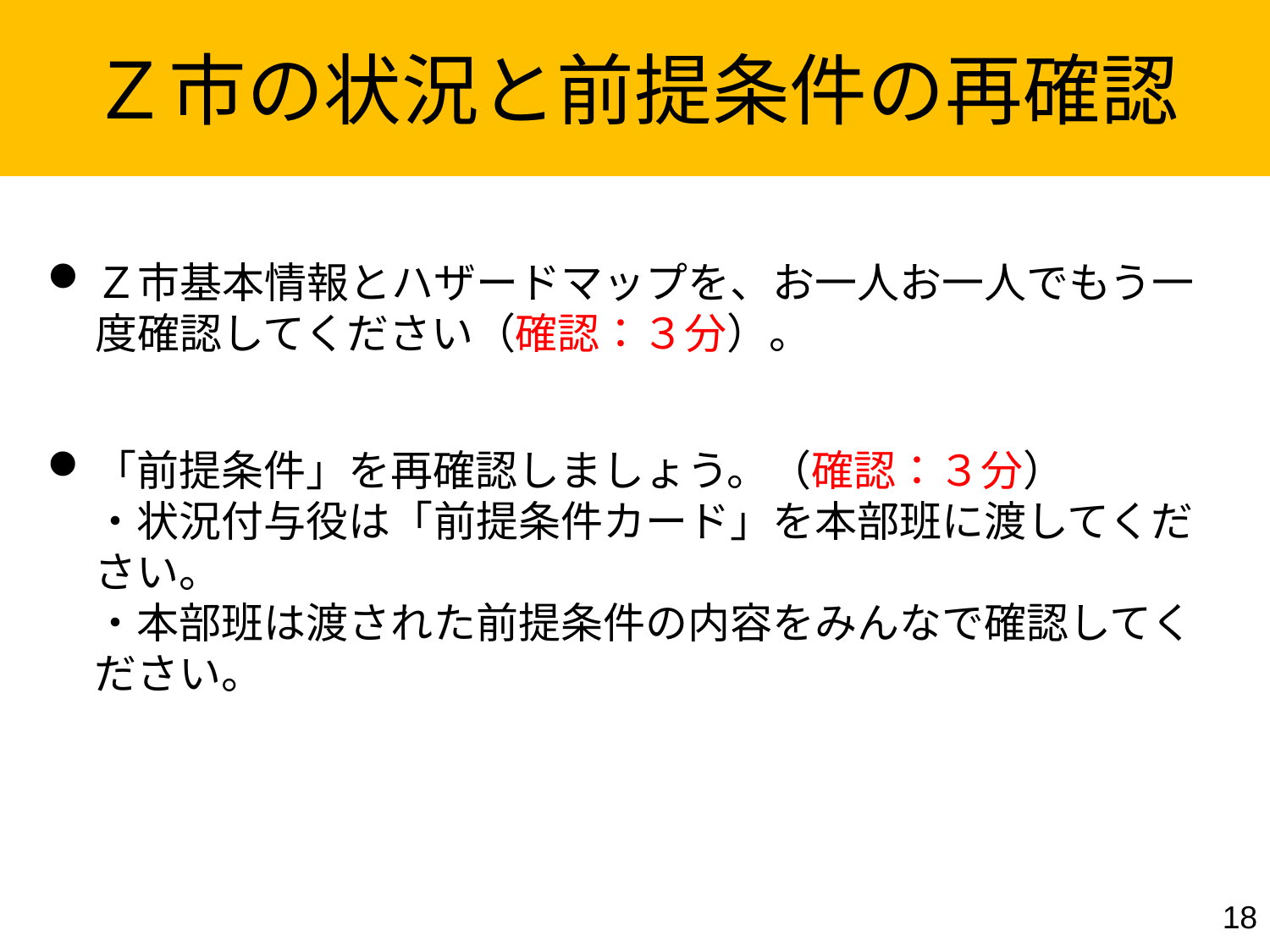

Ｚ市の状況と前提条件の再確認
Ｚ市基本情報とハザードマップを、お一人お一人でもう一度確認してください（確認：３分）。
「前提条件」を再確認しましょう。（確認：３分）
・状況付与役は「前提条件カード」を本部班に渡してください。
・本部班は渡された前提条件の内容をみんなで確認してください。
18